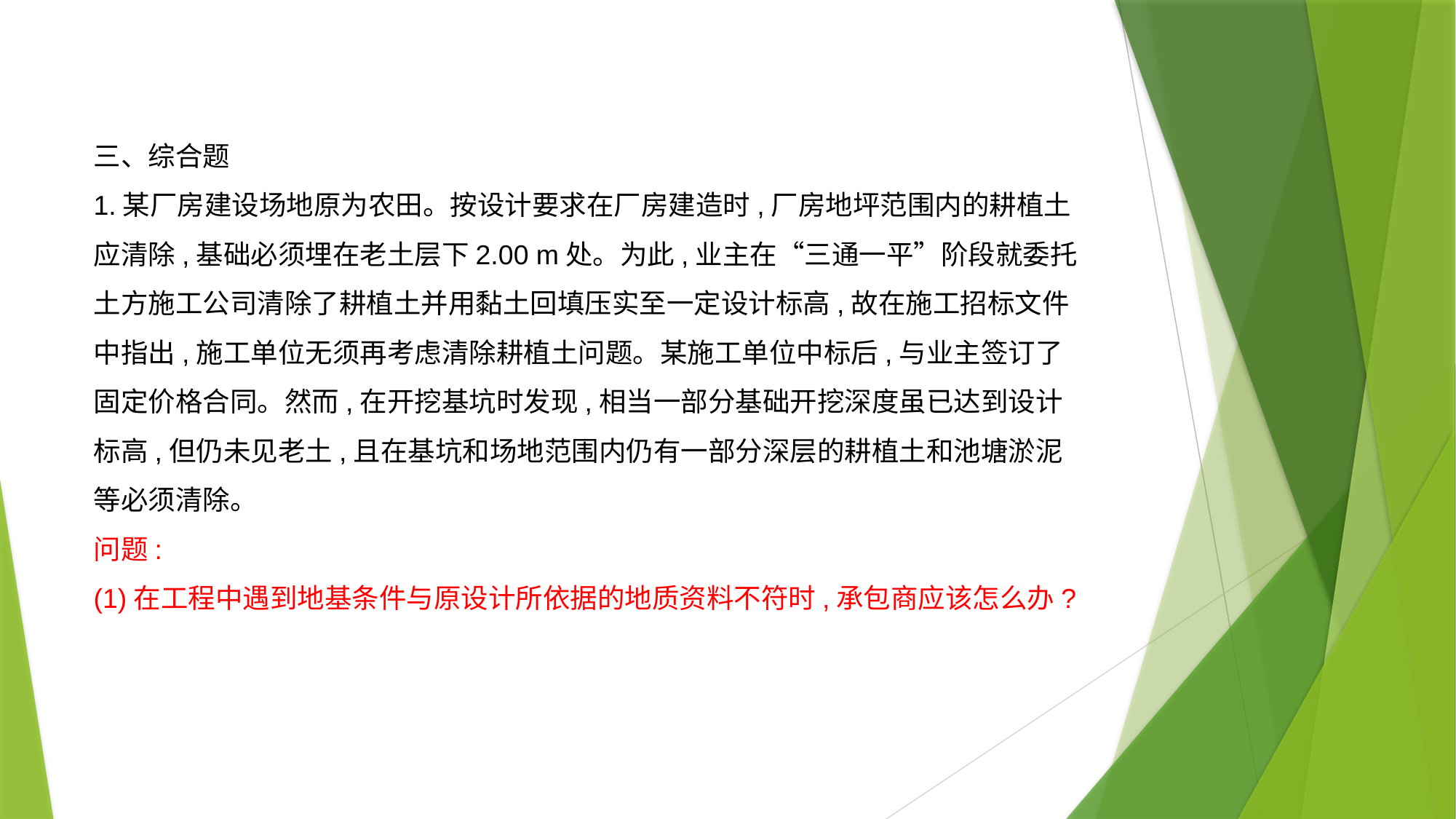

三、综合题
1.某厂房建设场地原为农田。按设计要求在厂房建造时,厂房地坪范围内的耕植土应清除,基础必须埋在老土层下2.00 m处。为此,业主在“三通一平”阶段就委托土方施工公司清除了耕植土并用黏土回填压实至一定设计标高,故在施工招标文件中指出,施工单位无须再考虑清除耕植土问题。某施工单位中标后,与业主签订了固定价格合同。然而,在开挖基坑时发现,相当一部分基础开挖深度虽已达到设计标高,但仍未见老土,且在基坑和场地范围内仍有一部分深层的耕植土和池塘淤泥等必须清除。
问题:
(1)在工程中遇到地基条件与原设计所依据的地质资料不符时,承包商应该怎么办?